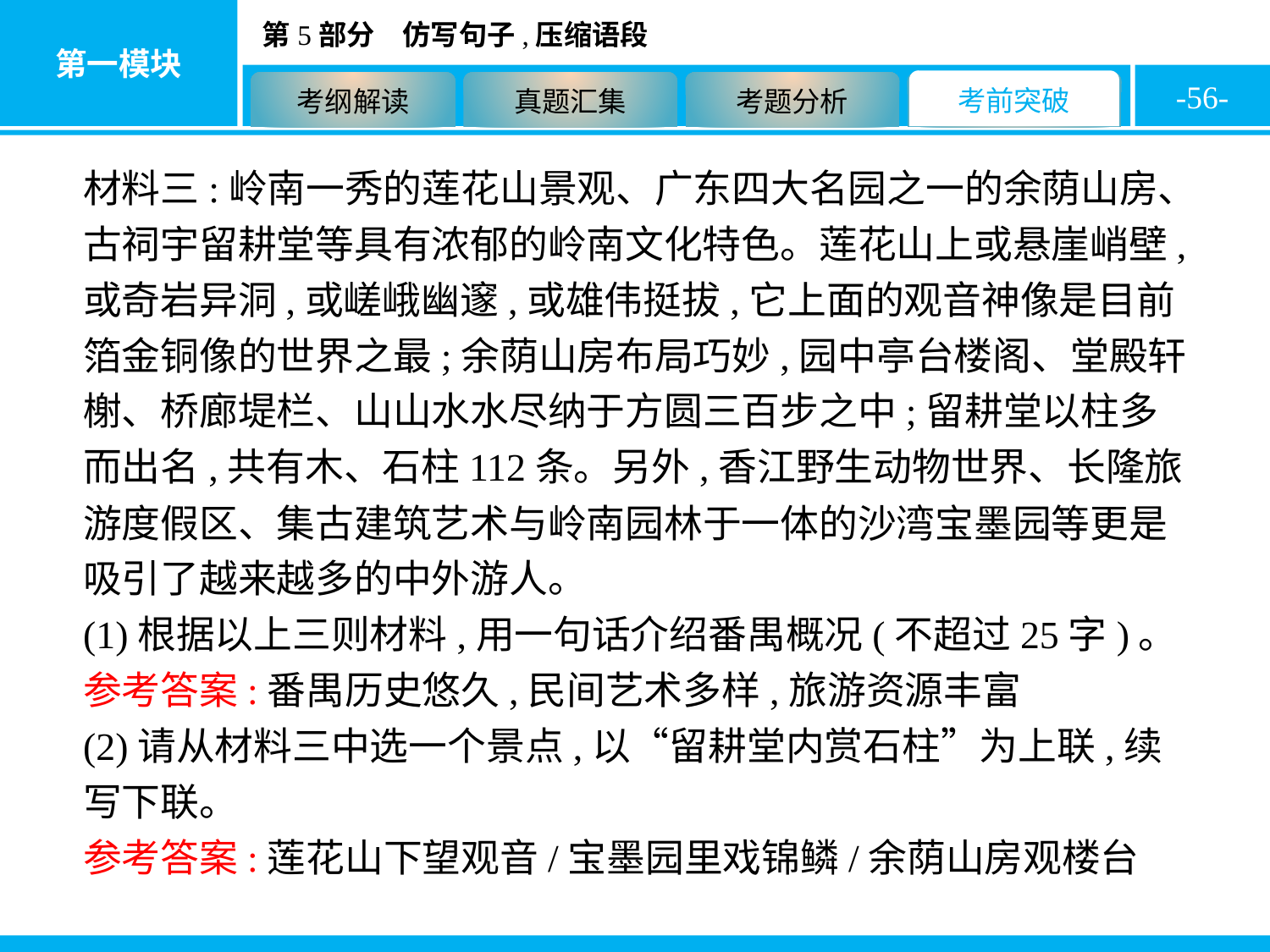

-56-
材料三:岭南一秀的莲花山景观、广东四大名园之一的余荫山房、古祠宇留耕堂等具有浓郁的岭南文化特色。莲花山上或悬崖峭壁,或奇岩异洞,或嵯峨幽邃,或雄伟挺拔,它上面的观音神像是目前箔金铜像的世界之最;余荫山房布局巧妙,园中亭台楼阁、堂殿轩榭、桥廊堤栏、山山水水尽纳于方圆三百步之中;留耕堂以柱多而出名,共有木、石柱112条。另外,香江野生动物世界、长隆旅游度假区、集古建筑艺术与岭南园林于一体的沙湾宝墨园等更是吸引了越来越多的中外游人。
(1)根据以上三则材料,用一句话介绍番禺概况(不超过25字)。
参考答案:番禺历史悠久,民间艺术多样,旅游资源丰富
(2)请从材料三中选一个景点,以“留耕堂内赏石柱”为上联,续写下联。
参考答案:莲花山下望观音/宝墨园里戏锦鳞/余荫山房观楼台